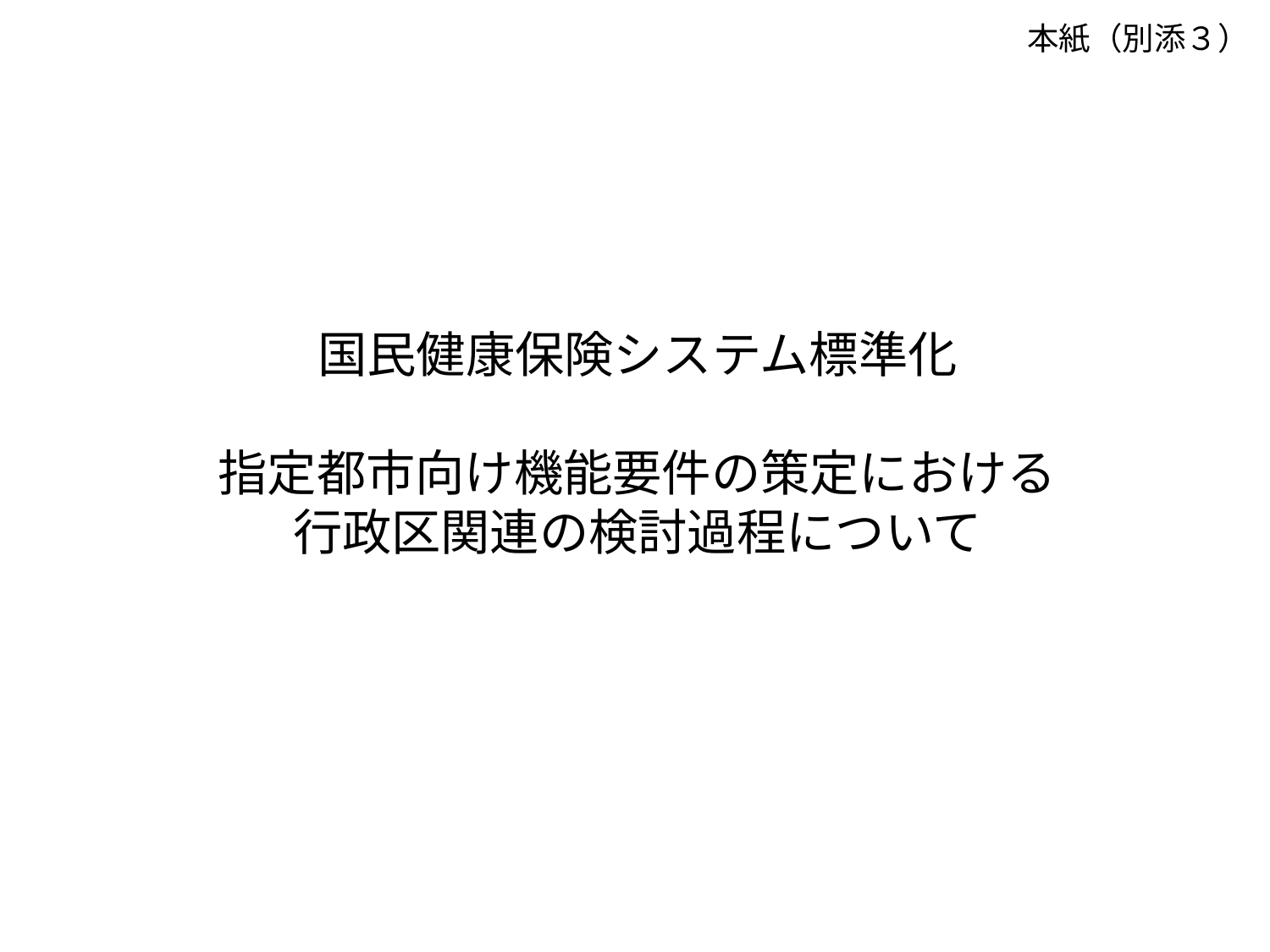

本紙（別添３）
国民健康保険システム標準化

指定都市向け機能要件の策定における
行政区関連の検討過程について